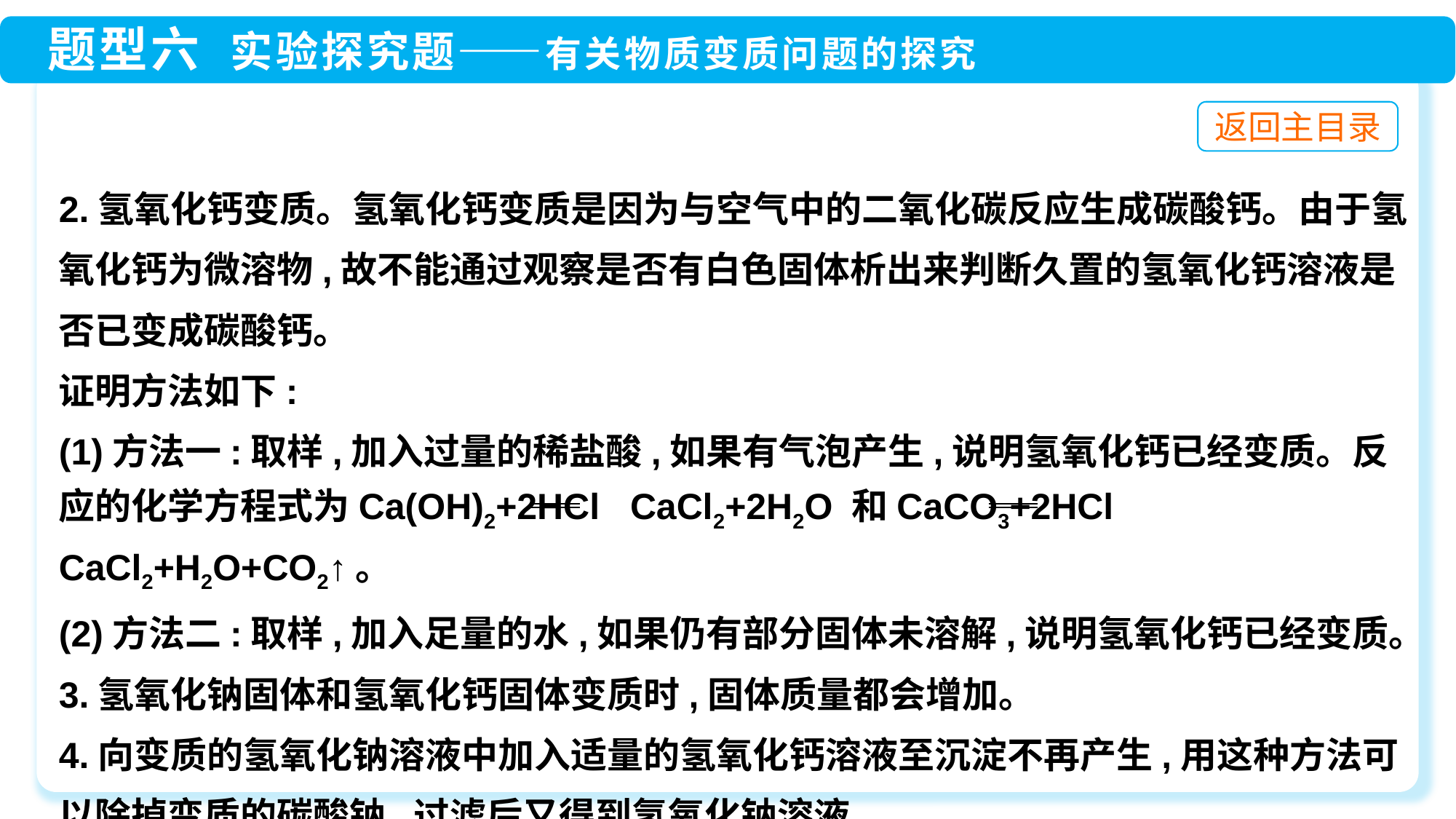

2.氢氧化钙变质。氢氧化钙变质是因为与空气中的二氧化碳反应生成碳酸钙。由于氢氧化钙为微溶物,故不能通过观察是否有白色固体析出来判断久置的氢氧化钙溶液是否已变成碳酸钙。
证明方法如下:
(1)方法一:取样,加入过量的稀盐酸,如果有气泡产生,说明氢氧化钙已经变质。反应的化学方程式为Ca(OH)2+2HCl   CaCl2+2H2O 和CaCO3+2HCl   CaCl2+H2O+CO2↑。
(2)方法二:取样,加入足量的水,如果仍有部分固体未溶解,说明氢氧化钙已经变质。
3.氢氧化钠固体和氢氧化钙固体变质时,固体质量都会增加。
4.向变质的氢氧化钠溶液中加入适量的氢氧化钙溶液至沉淀不再产生,用这种方法可以除掉变质的碳酸钠,过滤后又得到氢氧化钠溶液。